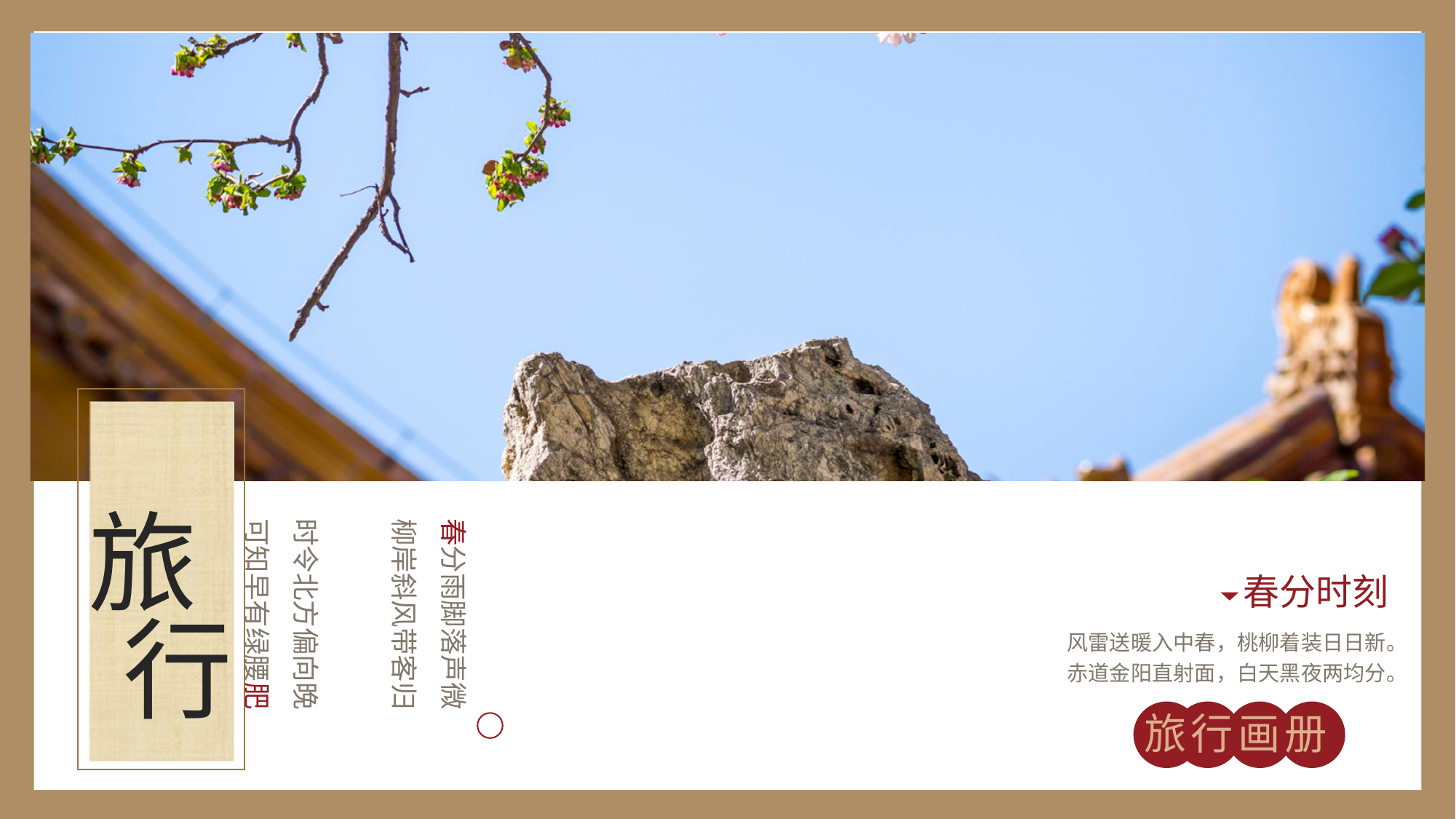

旅
行

春分雨脚落声微
柳岸斜风带客归
时令北方偏向晚
可知早有绿腰肥
春分时刻

风雷送暖入中春，桃柳着装日日新。
赤道金阳直射面，白天黑夜两均分。

旅行画册